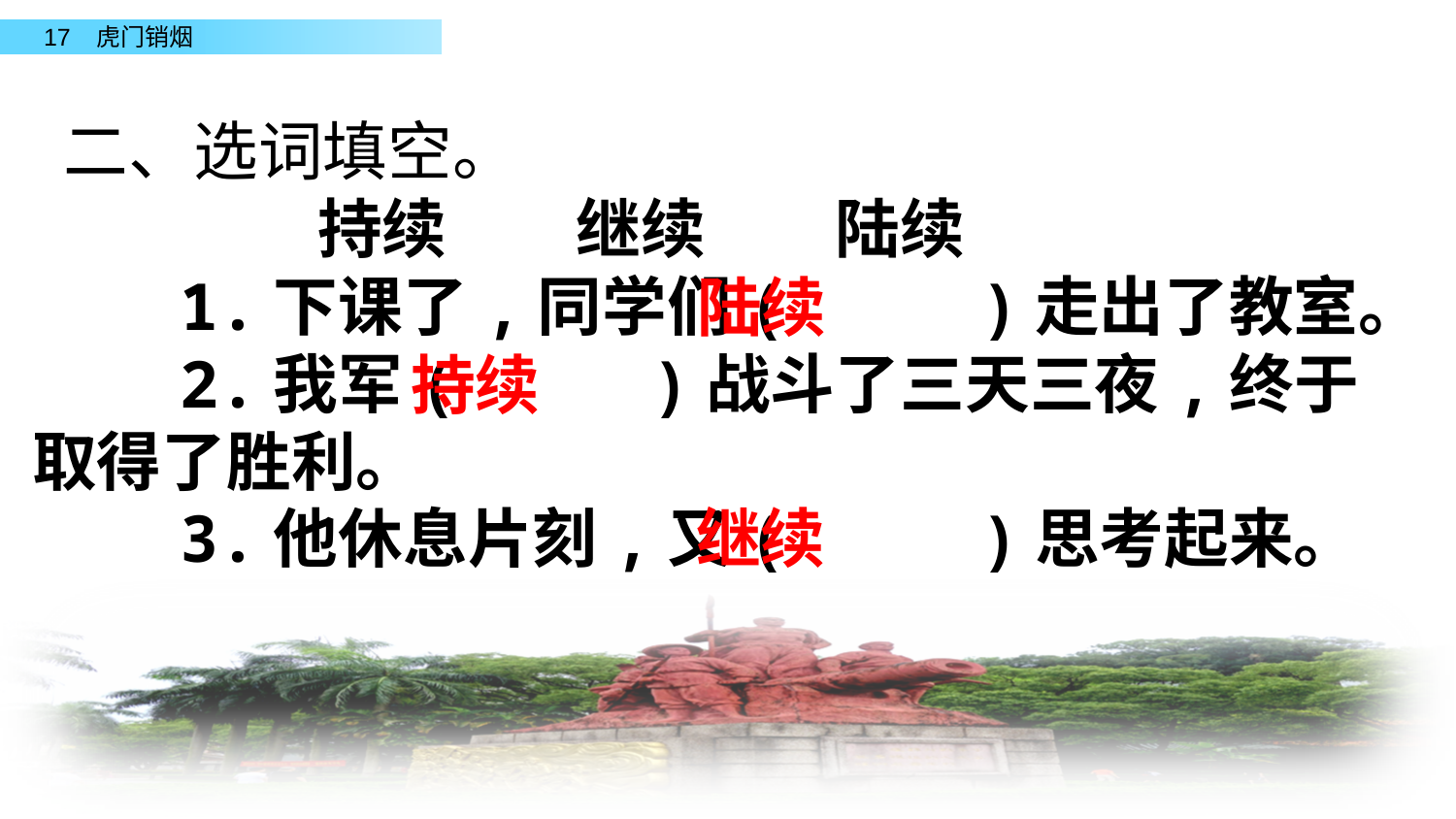

二、选词填空。
　　　    持续　　继续　　陆续
   1.下课了,同学们(     )走出了教室。
   2.我军(     )战斗了三天三夜,终于取得了胜利。
   3.他休息片刻,又(     )思考起来。
陆续
持续
继续